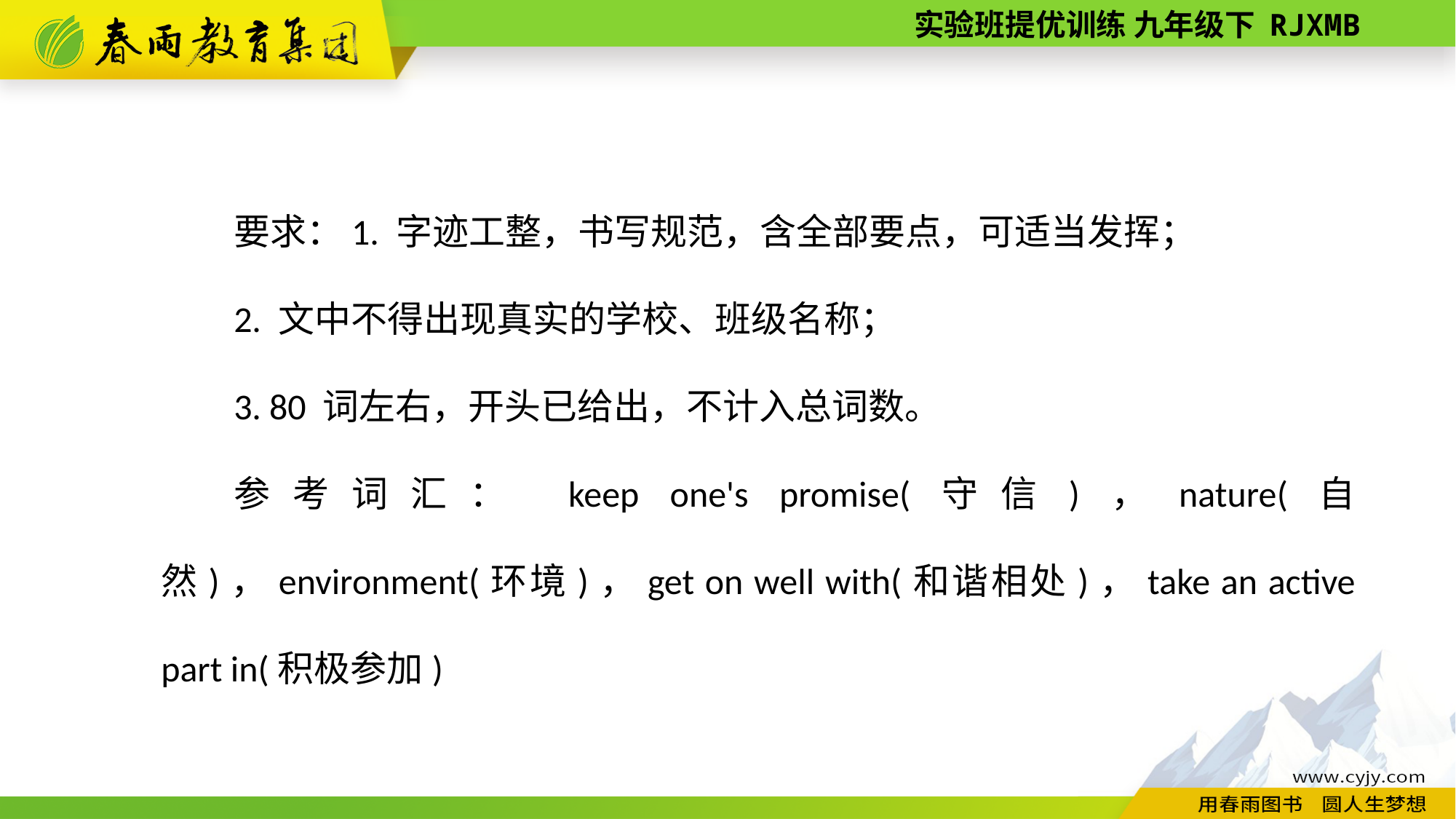

要求：1. 字迹工整，书写规范，含全部要点，可适当发挥；
2. 文中不得出现真实的学校、班级名称；
3. 80 词左右，开头已给出，不计入总词数。
参考词汇： keep one's promise(守信)，nature(自然)，environment(环境)，get on well with(和谐相处)，take an active part in(积极参加)